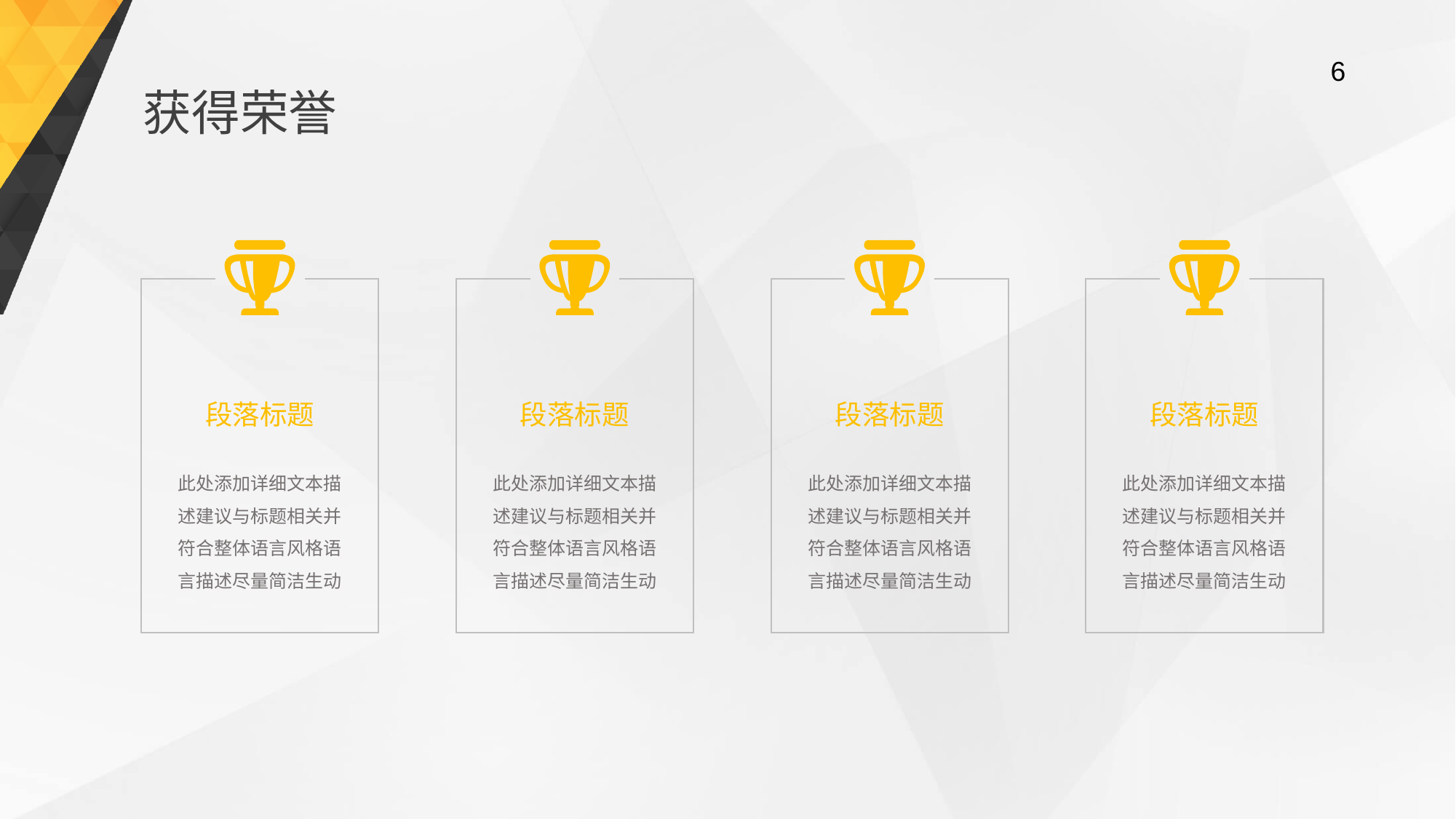

获得荣誉

段落标题
段落标题
段落标题
段落标题
此处添加详细文本描述建议与标题相关并符合整体语言风格语言描述尽量简洁生动
此处添加详细文本描述建议与标题相关并符合整体语言风格语言描述尽量简洁生动
此处添加详细文本描述建议与标题相关并符合整体语言风格语言描述尽量简洁生动
此处添加详细文本描述建议与标题相关并符合整体语言风格语言描述尽量简洁生动